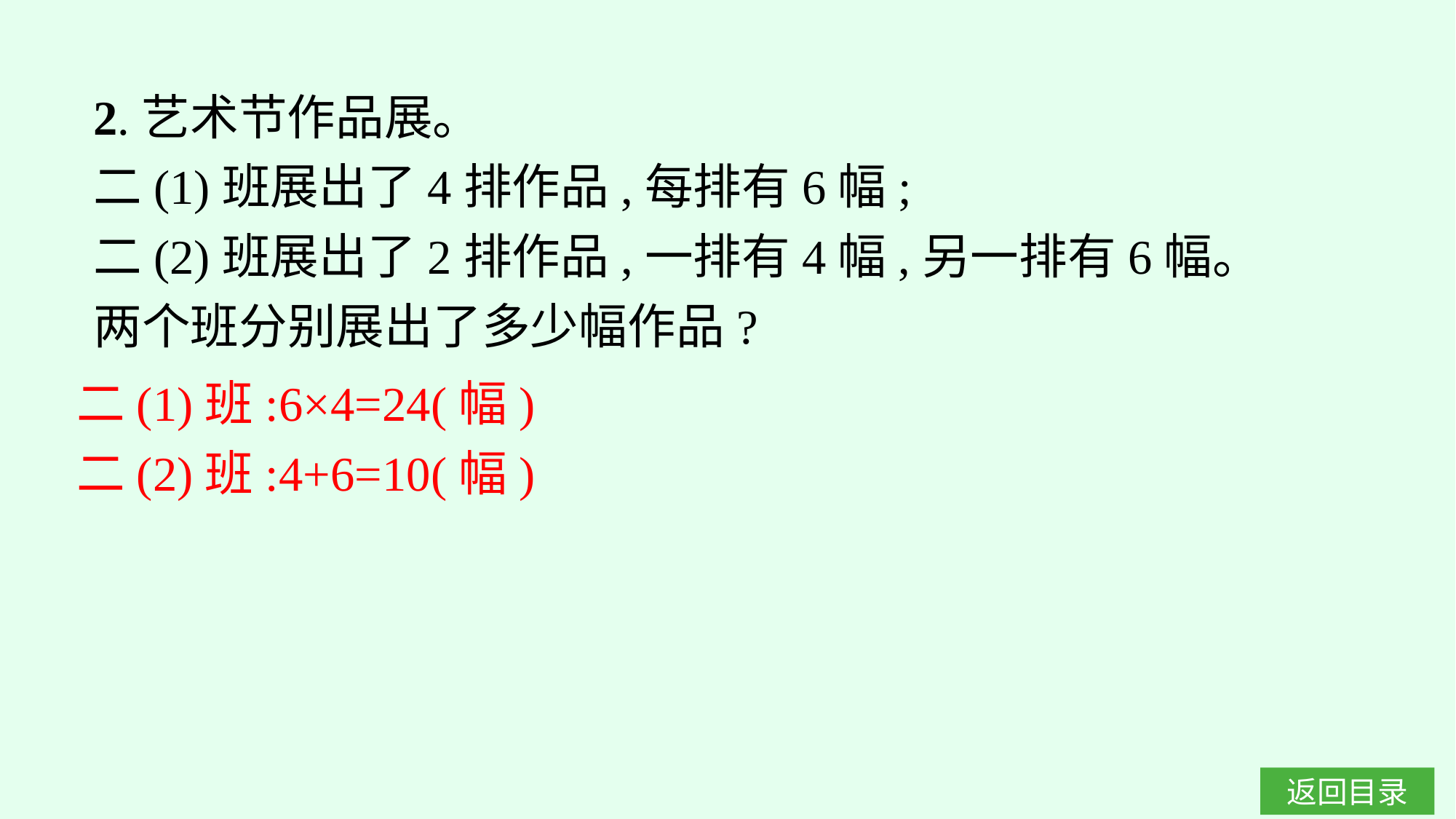

2.艺术节作品展。
二(1)班展出了4排作品,每排有6幅;
二(2)班展出了2排作品,一排有4幅,另一排有6幅。
两个班分别展出了多少幅作品?
二(1)班:6×4=24(幅)
二(2)班:4+6=10(幅)